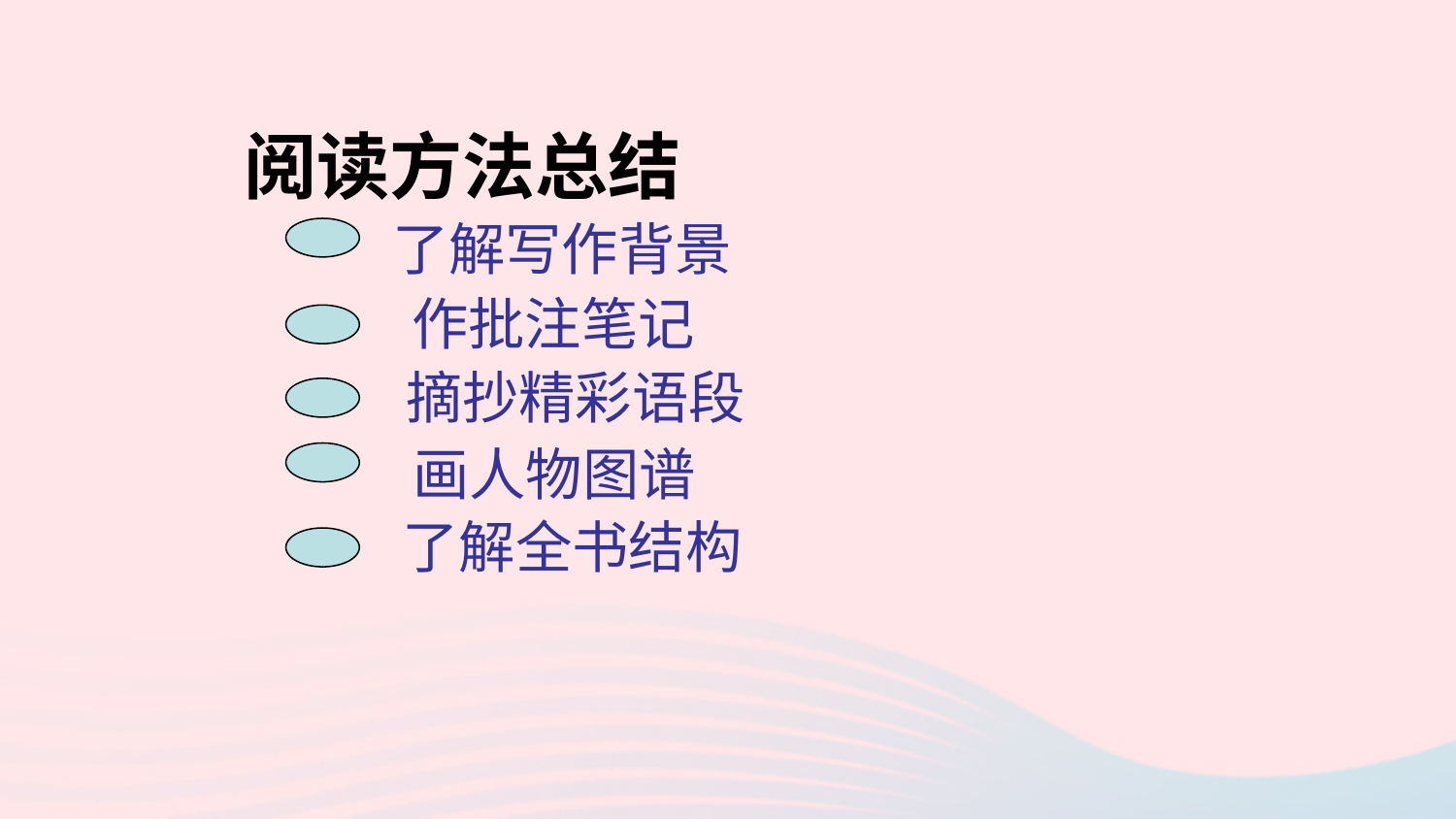

阅读方法总结
了解写作背景

作批注笔记

摘抄精彩语段

画人物图谱

了解全书结构